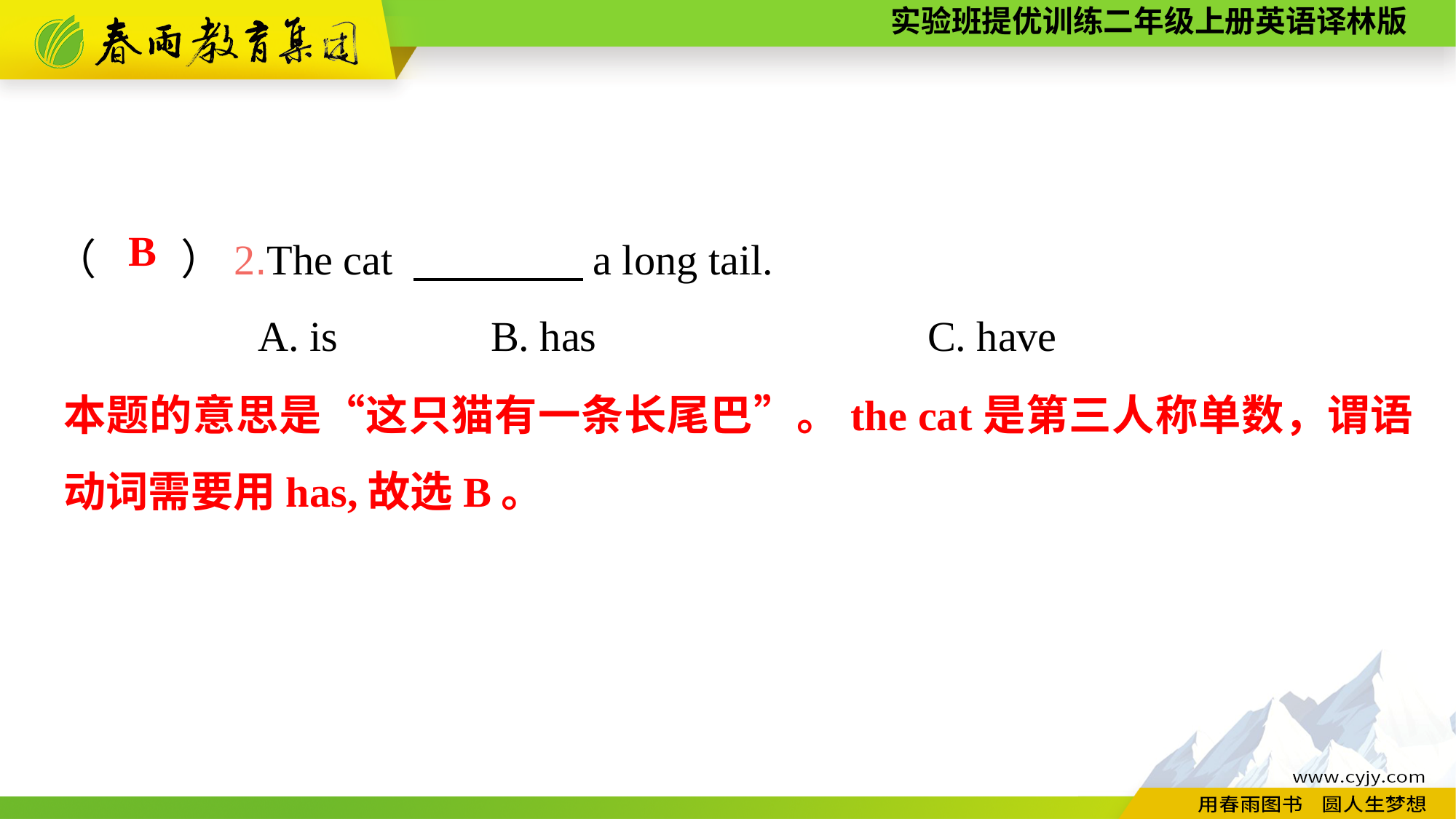

（　　）2.The cat 　　　　a long tail.
A. is		B. has				C. have
B
本题的意思是“这只猫有一条长尾巴”。the cat是第三人称单数，谓语动词需要用has,故选B。